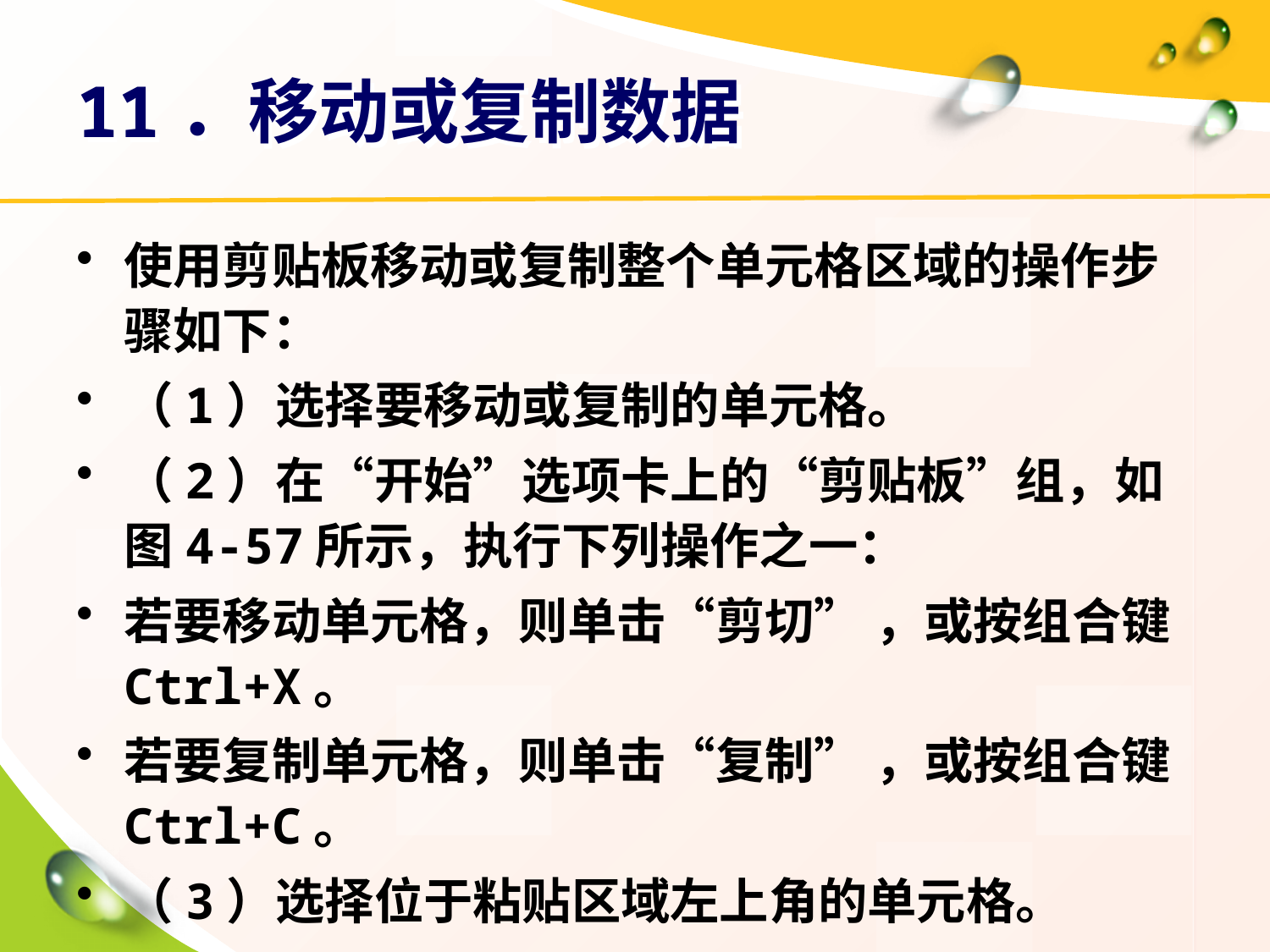

# 11．移动或复制数据
使用剪贴板移动或复制整个单元格区域的操作步骤如下：
（1）选择要移动或复制的单元格。
（2）在“开始”选项卡上的“剪贴板”组，如图4-57所示，执行下列操作之一：
若要移动单元格，则单击“剪切” ，或按组合键Ctrl+X。
若要复制单元格，则单击“复制” ，或按组合键Ctrl+C。
（3）选择位于粘贴区域左上角的单元格。